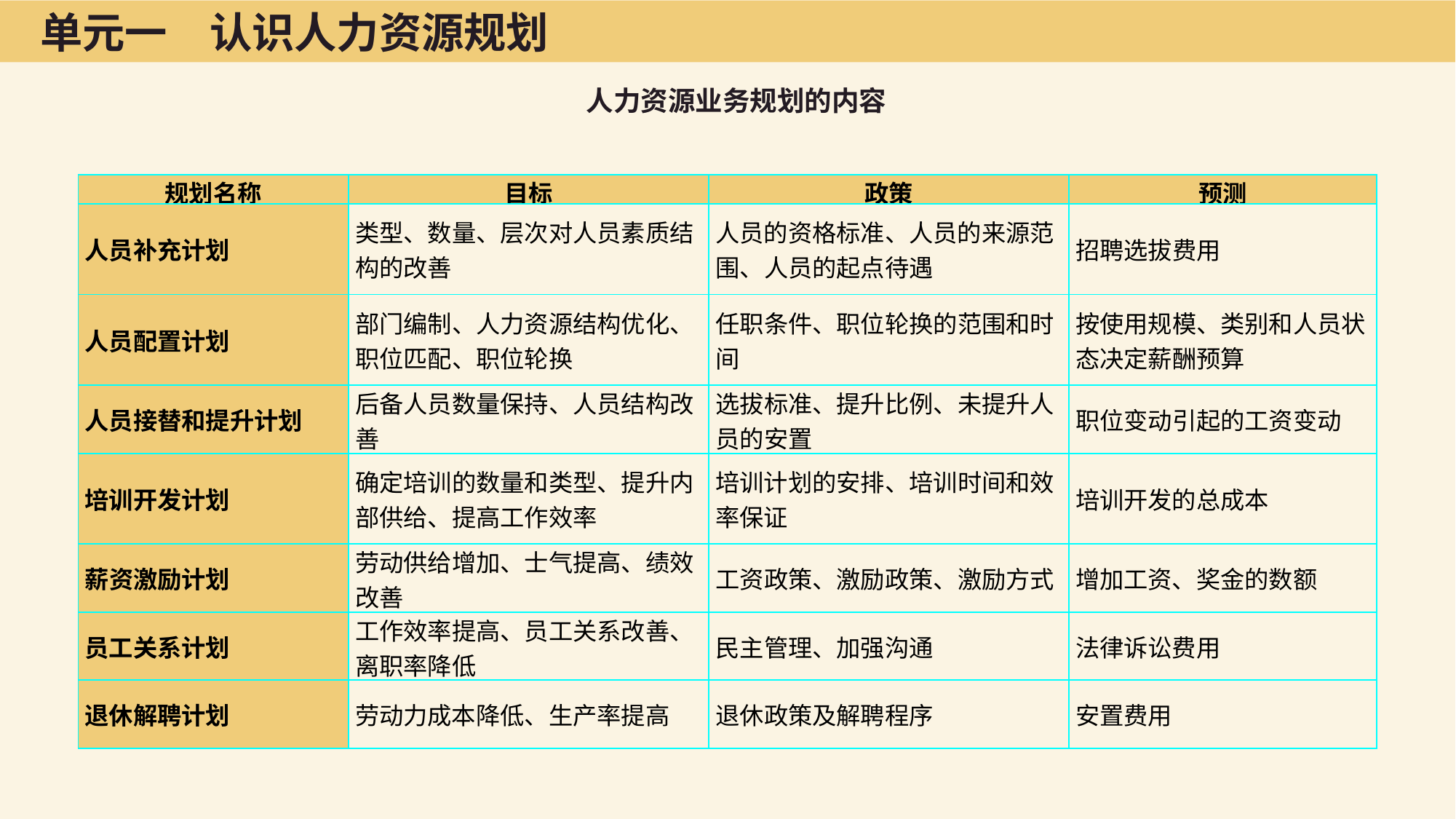

单元一　认识人力资源规划
人力资源业务规划的内容
| 规划名称 | 目标 | 政策 | 预测 |
| --- | --- | --- | --- |
| 人员补充计划 | 类型、数量、层次对人员素质结构的改善 | 人员的资格标准、人员的来源范围、人员的起点待遇 | 招聘选拔费用 |
| 人员配置计划 | 部门编制、人力资源结构优化、职位匹配、职位轮换 | 任职条件、职位轮换的范围和时间 | 按使用规模、类别和人员状态决定薪酬预算 |
| 人员接替和提升计划 | 后备人员数量保持、人员结构改善 | 选拔标准、提升比例、未提升人员的安置 | 职位变动引起的工资变动 |
| 培训开发计划 | 确定培训的数量和类型、提升内部供给、提高工作效率 | 培训计划的安排、培训时间和效率保证 | 培训开发的总成本 |
| 薪资激励计划 | 劳动供给增加、士气提高、绩效改善 | 工资政策、激励政策、激励方式 | 增加工资、奖金的数额 |
| 员工关系计划 | 工作效率提高、员工关系改善、离职率降低 | 民主管理、加强沟通 | 法律诉讼费用 |
| 退休解聘计划 | 劳动力成本降低、生产率提高 | 退休政策及解聘程序 | 安置费用 |